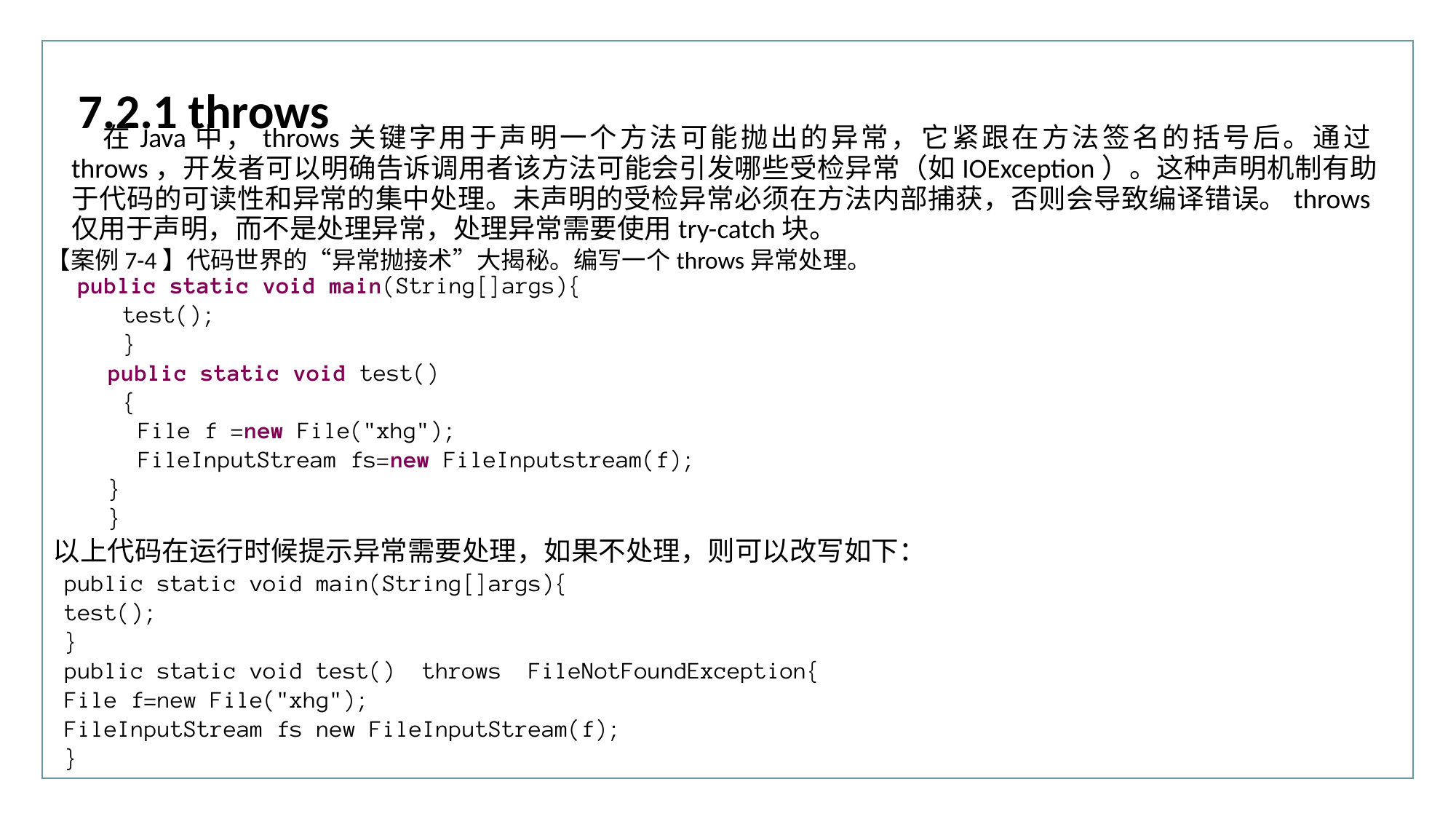

行业PPT模板http://www.XX.com/hangye/
7.2.1 throws

在Java中，throws关键字用于声明一个方法可能抛出的异常，它紧跟在方法签名的括号后。通过throws，开发者可以明确告诉调用者该方法可能会引发哪些受检异常（如IOException）。这种声明机制有助于代码的可读性和异常的集中处理。未声明的受检异常必须在方法内部捕获，否则会导致编译错误。throws仅用于声明，而不是处理异常，处理异常需要使用try-catch块。
【案例7-4】代码世界的“异常抛接术”大揭秘。编写一个throws异常处理。
public static void main(String[]args){
test();
}
public static void test()
{
File f =new File("xhg");
FileInputStream fs=new FileInputstream(f);
}
}
以上代码在运行时候提示异常需要处理，如果不处理，则可以改写如下：
public static void main(String[]args){
test();
}
public static void test()  throws  FileNotFoundException{
File f=new File("xhg");
FileInputStream fs new FileInputStream(f);
}